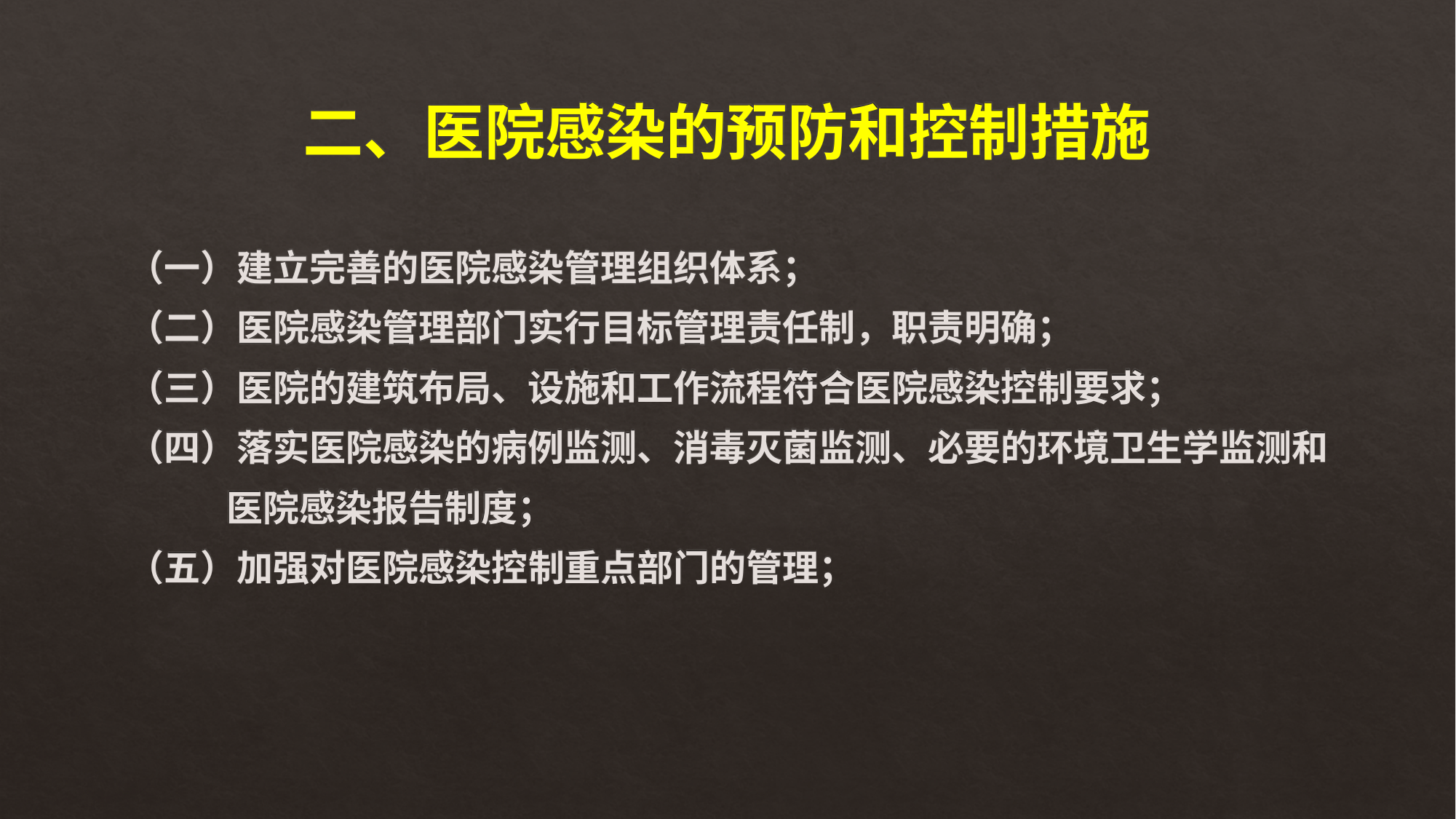

# 二、医院感染的预防和控制措施
（一）建立完善的医院感染管理组织体系；
（二）医院感染管理部门实行目标管理责任制，职责明确；
（三）医院的建筑布局、设施和工作流程符合医院感染控制要求；
（四）落实医院感染的病例监测、消毒灭菌监测、必要的环境卫生学监测和
           医院感染报告制度；
（五）加强对医院感染控制重点部门的管理；